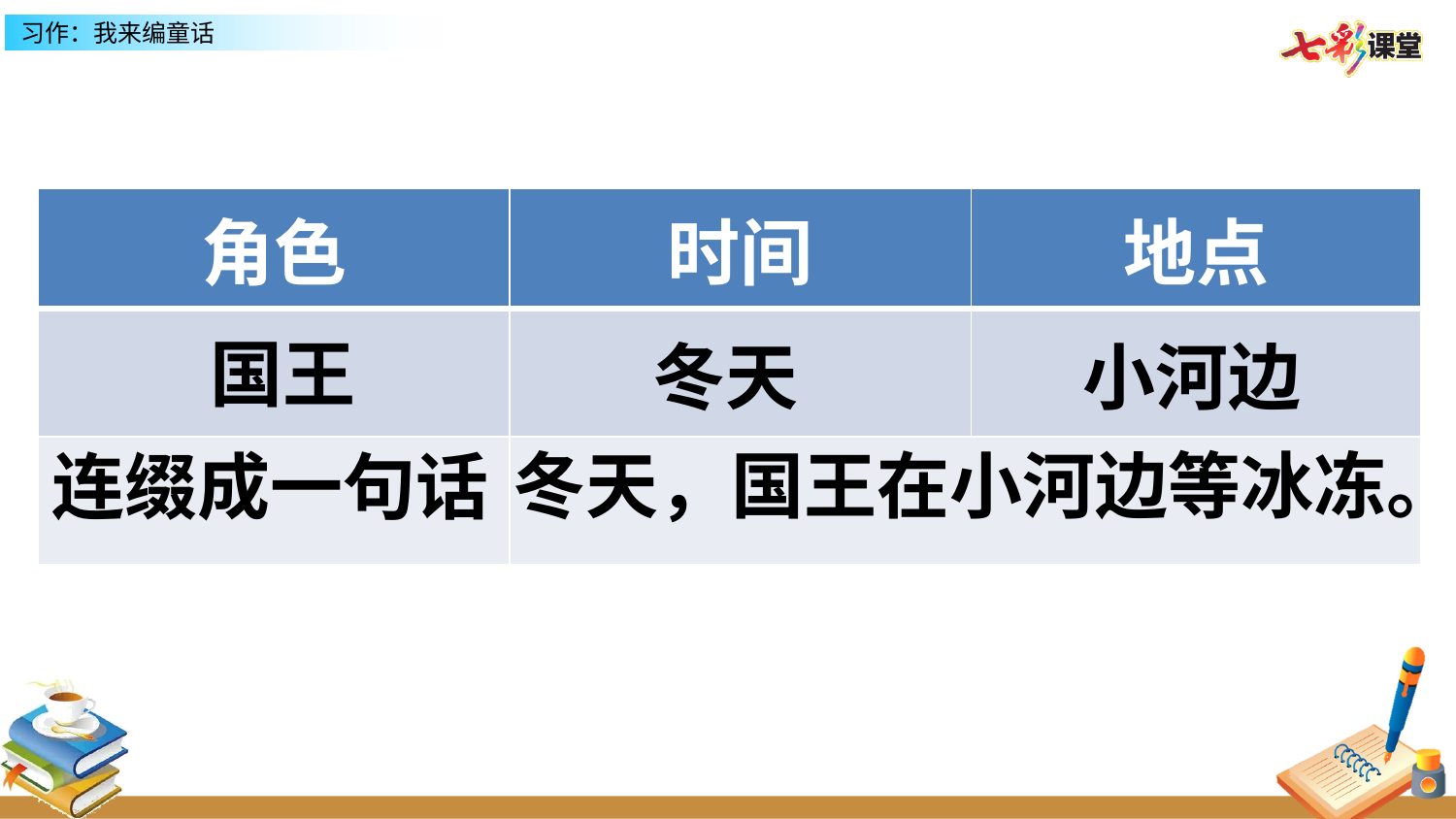

| 角色 | 时间 | 地点 |
| --- | --- | --- |
|  |  |  |
|  |  |  |
国王
冬天
小河边
冬天，国王在小河边等冰冻。
连缀成一句话